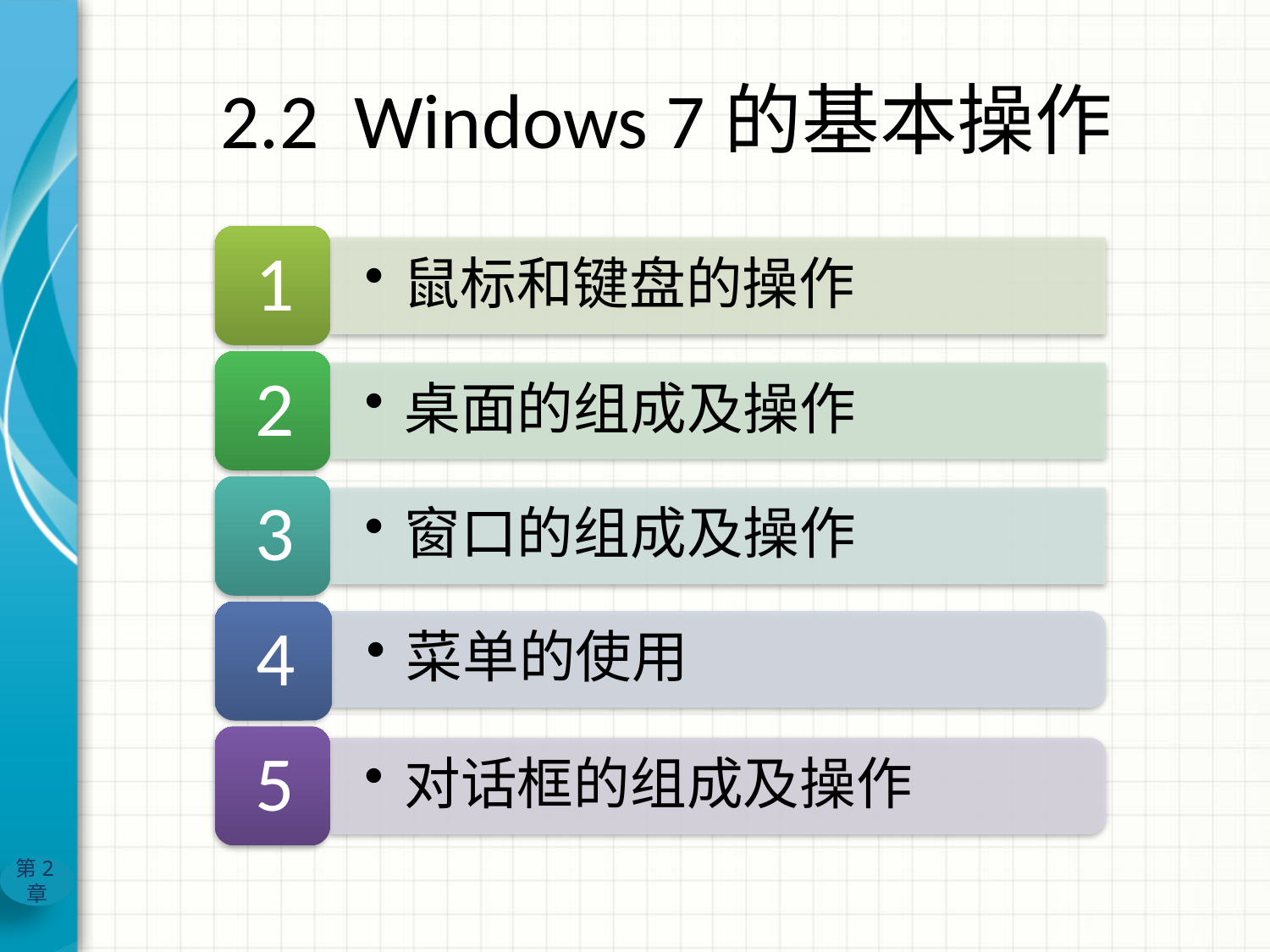

# 2.2  Windows 7的基本操作
鼠标和键盘的操作
1
桌面的组成及操作
2
窗口的组成及操作
3
菜单的使用
4
对话框的组成及操作
5